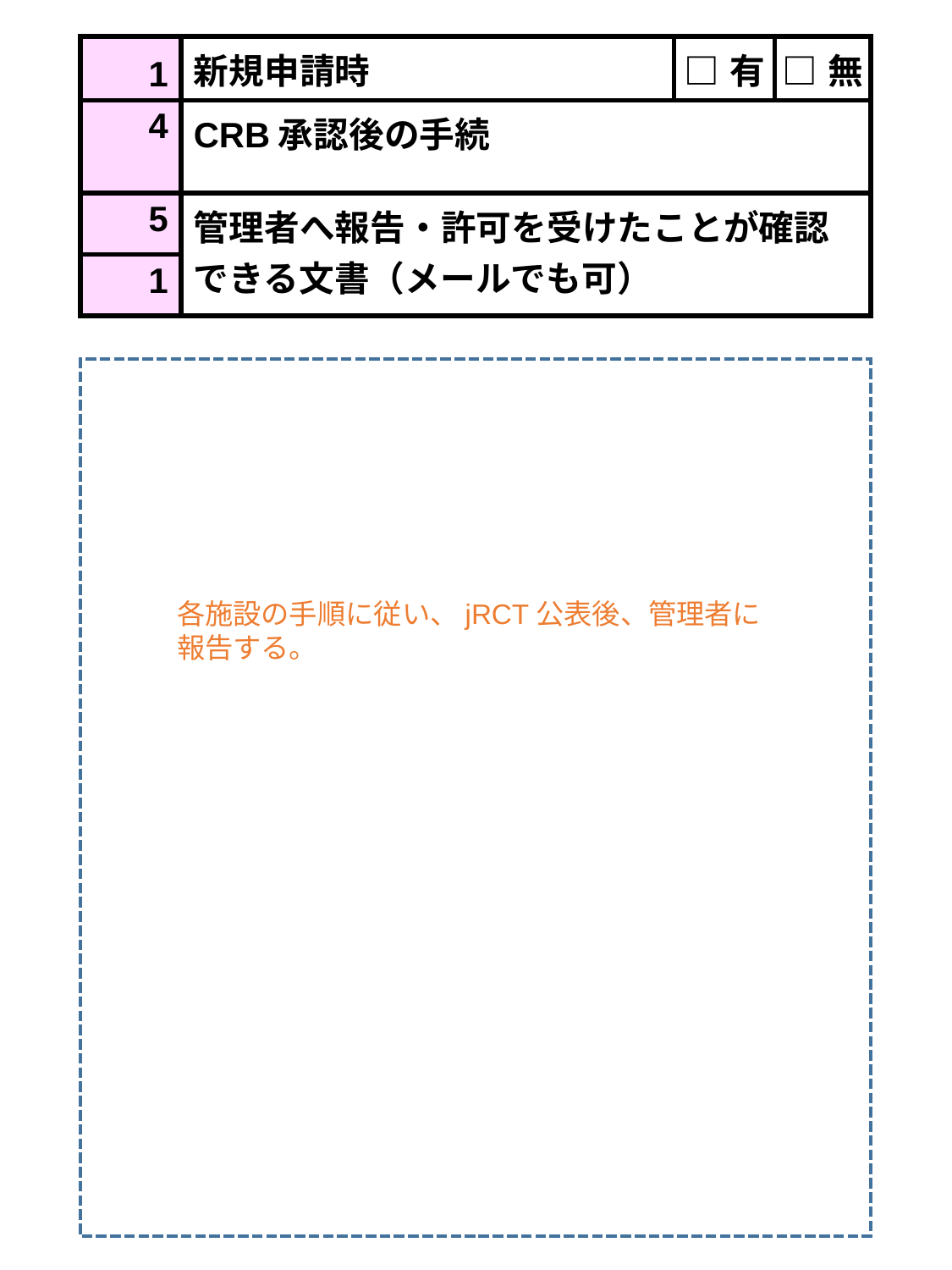

| 1 | 新規申請時 | □有 | □無 |
| --- | --- | --- | --- |
| 4 | CRB承認後の手続 |  |  |
| 5 | 管理者へ報告・許可を受けたことが確認できる文書（メールでも可） |  |  |
| 1 |  |  |  |

各施設の手順に従い、jRCT公表後、管理者に報告する。